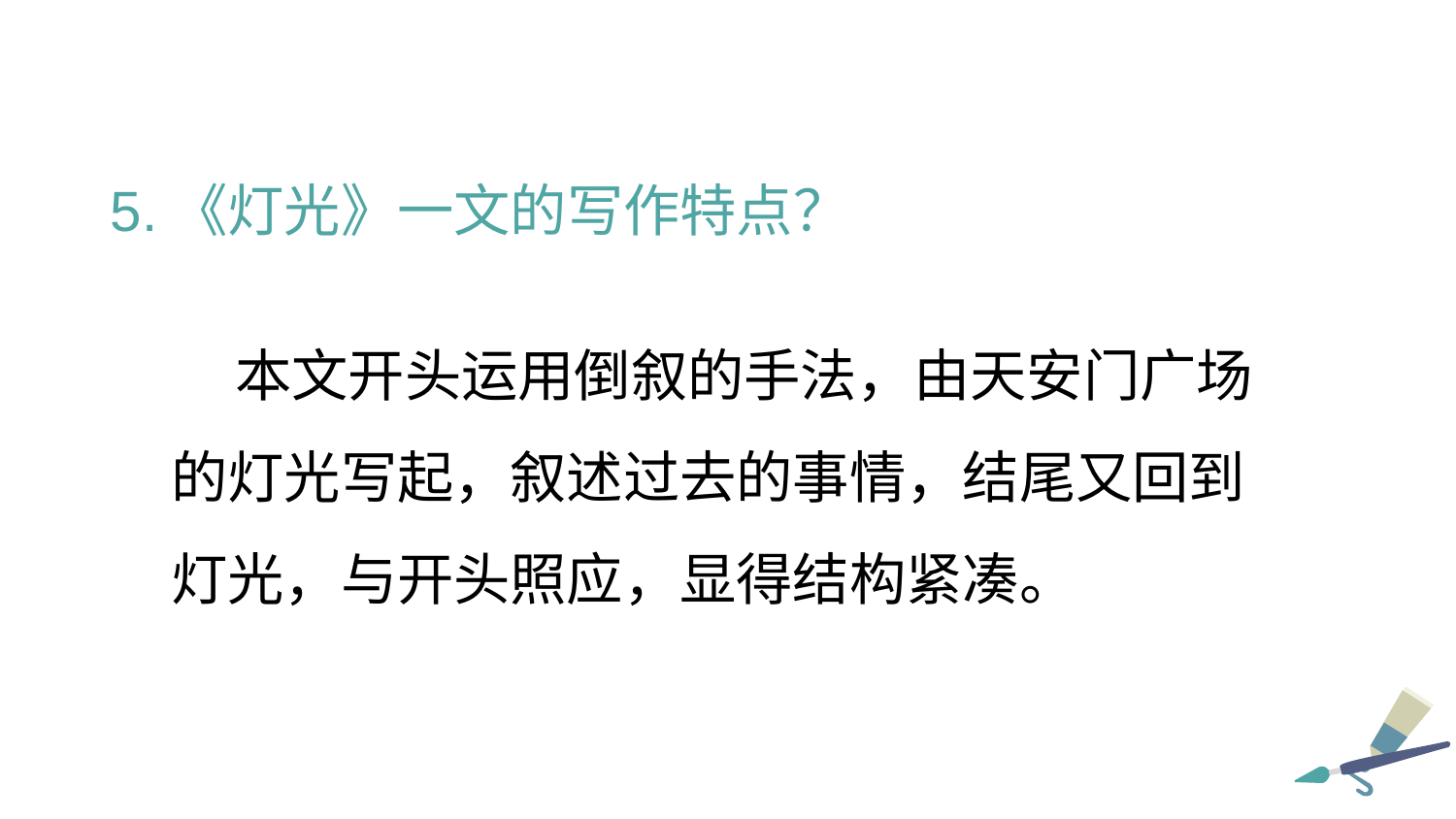

5.《灯光》一文的写作特点？
    本文开头运用倒叙的手法，由天安门广场的灯光写起，叙述过去的事情，结尾又回到灯光，与开头照应，显得结构紧凑。